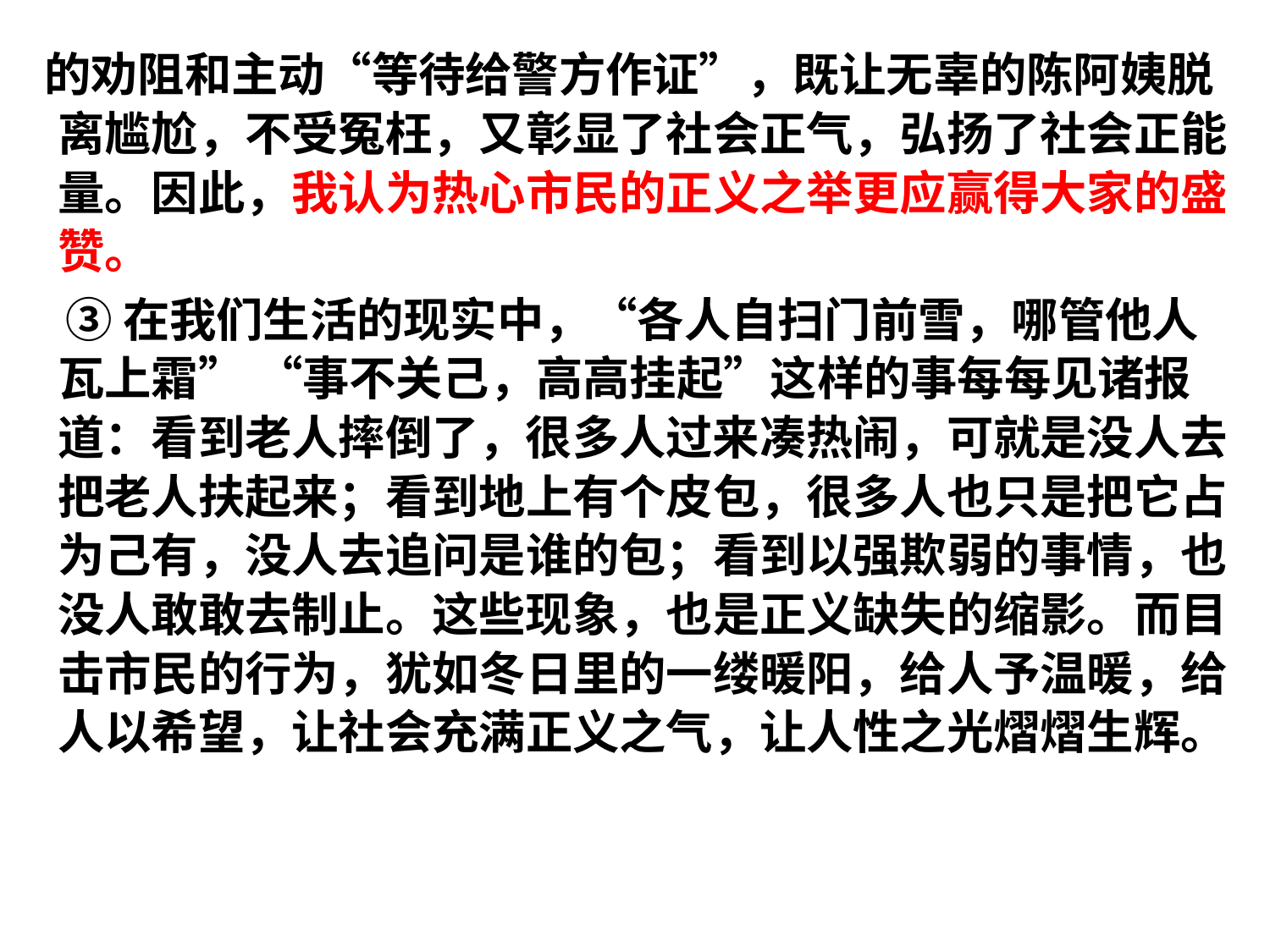

的劝阻和主动“等待给警方作证”，既让无辜的陈阿姨脱离尴尬，不受冤枉，又彰显了社会正气，弘扬了社会正能量。因此，我认为热心市民的正义之举更应赢得大家的盛赞。
     ③在我们生活的现实中，“各人自扫门前雪，哪管他人瓦上霜” “事不关己，高高挂起”这样的事每每见诸报道：看到老人摔倒了，很多人过来凑热闹，可就是没人去把老人扶起来；看到地上有个皮包，很多人也只是把它占为己有，没人去追问是谁的包；看到以强欺弱的事情，也没人敢敢去制止。这些现象，也是正义缺失的缩影。而目击市民的行为，犹如冬日里的一缕暖阳，给人予温暖，给人以希望，让社会充满正义之气，让人性之光熠熠生辉。